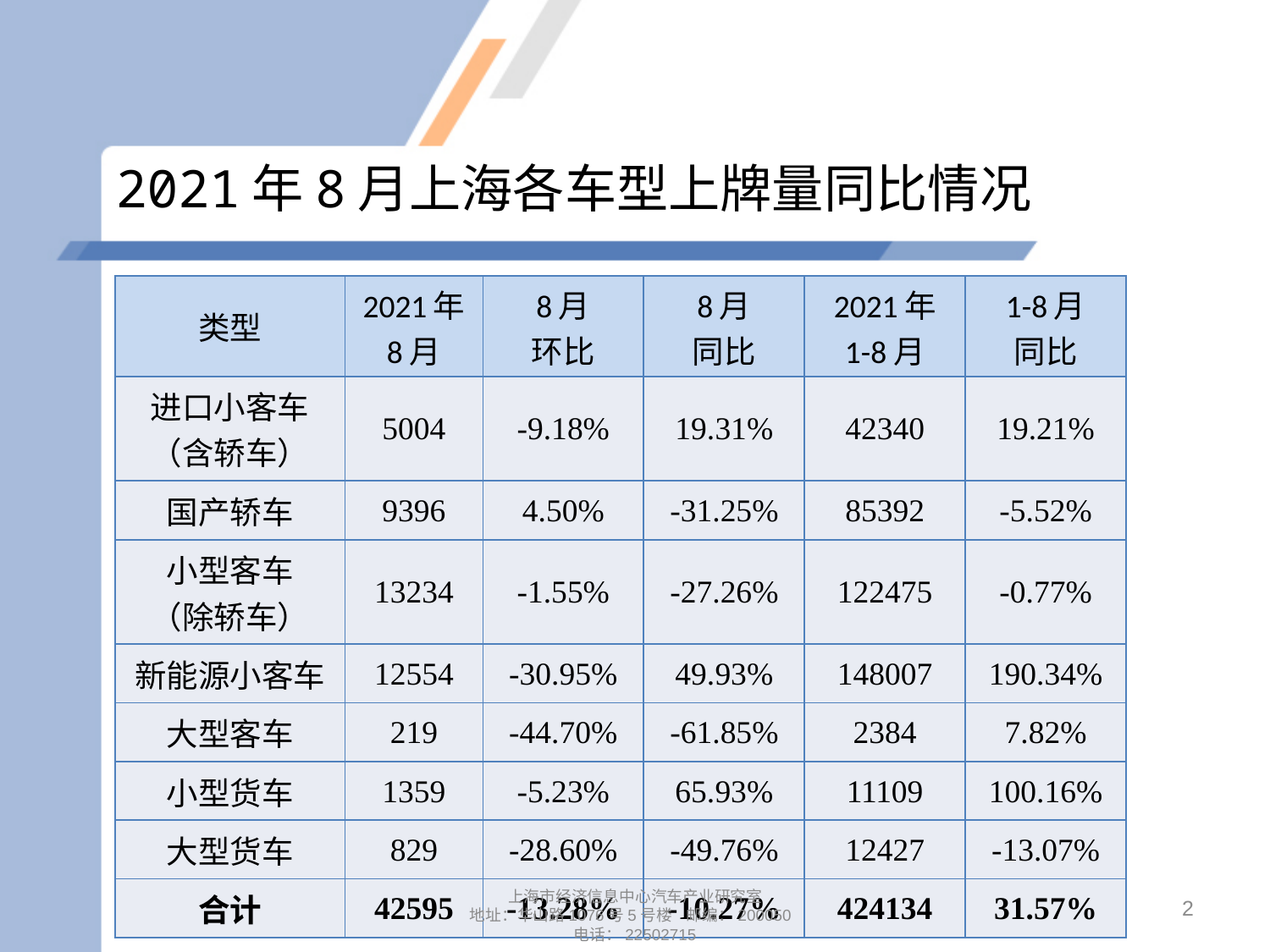

# 2021年8月上海各车型上牌量同比情况

| 类型 | 2021年 8月 | 8月 环比 | 8月 同比 | 2021年 1-8月 | 1-8月 同比 |
| --- | --- | --- | --- | --- | --- |
| 进口小客车 （含轿车） | 5004 | -9.18% | 19.31% | 42340 | 19.21% |
| 国产轿车 | 9396 | 4.50% | -31.25% | 85392 | -5.52% |
| 小型客车 （除轿车） | 13234 | -1.55% | -27.26% | 122475 | -0.77% |
| 新能源小客车 | 12554 | -30.95% | 49.93% | 148007 | 190.34% |
| 大型客车 | 219 | -44.70% | -61.85% | 2384 | 7.82% |
| 小型货车 | 1359 | -5.23% | 65.93% | 11109 | 100.16% |
| 大型货车 | 829 | -28.60% | -49.76% | 12427 | -13.07% |
| 合计 | 42595 | -13.28% | -10.27% | 424134 | 31.57% |

2
上海市经济信息中心汽车产业研究室
地址：华山路1076号5号楼    邮编：200050
电话：22502715